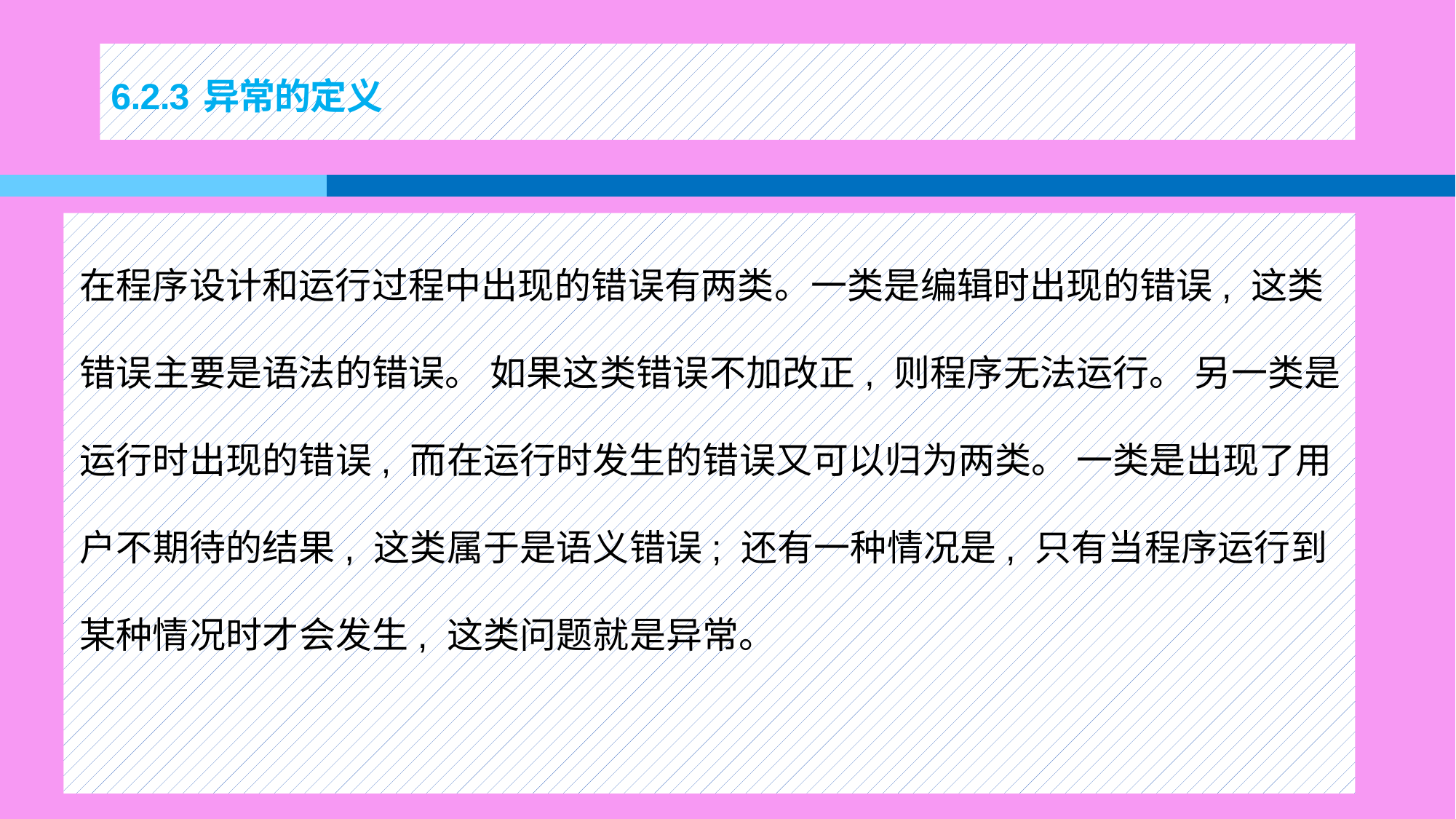

# 6.2.3 异常的定义
在程序设计和运行过程中出现的错误有两类。一类是编辑时出现的错误, 这类错误主要是语法的错误。 如果这类错误不加改正, 则程序无法运行。 另一类是运行时出现的错误, 而在运行时发生的错误又可以归为两类。 一类是出现了用户不期待的结果, 这类属于是语义错误; 还有一种情况是, 只有当程序运行到某种情况时才会发生, 这类问题就是异常。